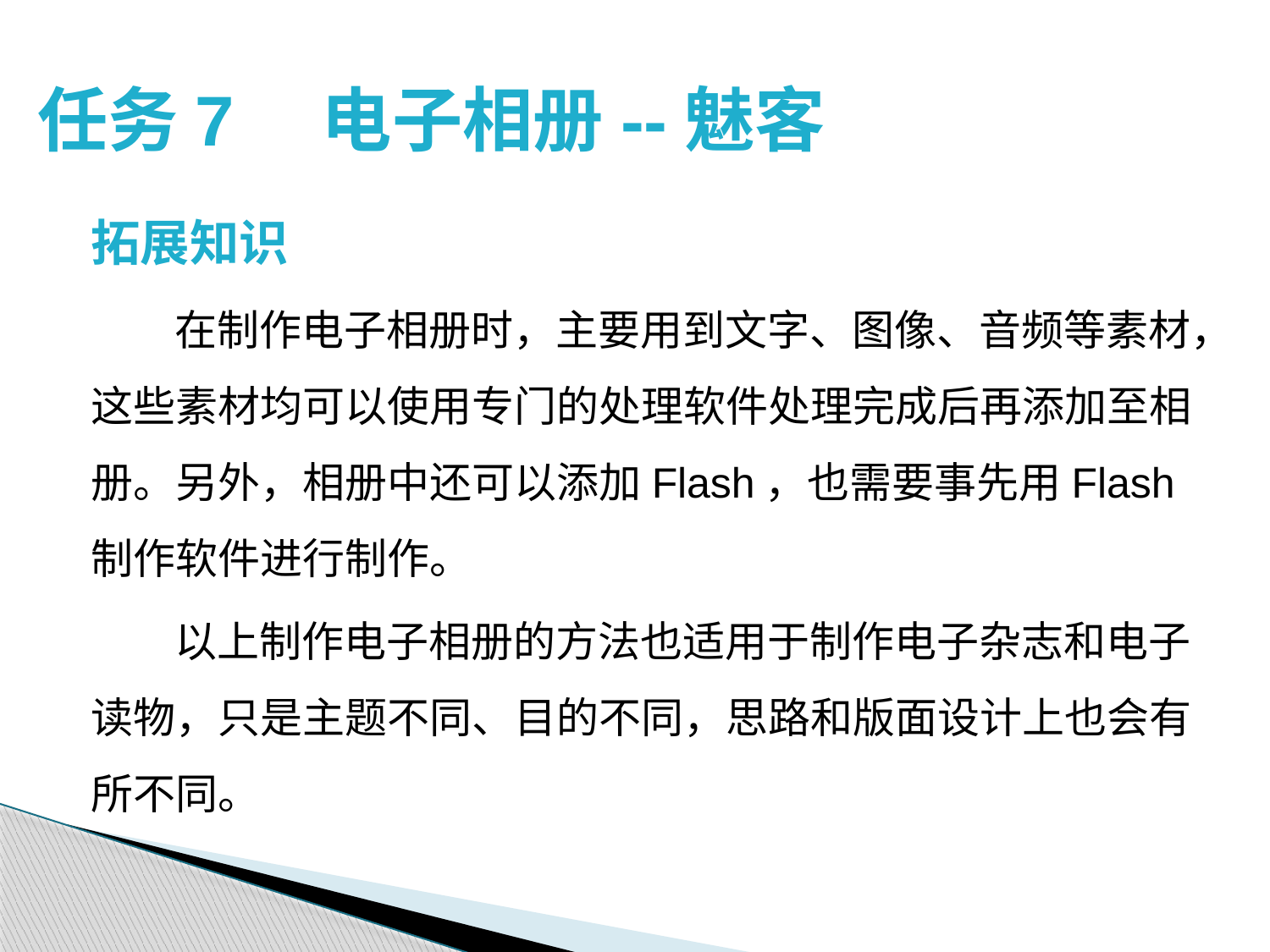

# 任务7　电子相册--魅客
拓展知识
在制作电子相册时，主要用到文字、图像、音频等素材，这些素材均可以使用专门的处理软件处理完成后再添加至相册。另外，相册中还可以添加Flash，也需要事先用Flash 制作软件进行制作。
以上制作电子相册的方法也适用于制作电子杂志和电子读物，只是主题不同、目的不同，思路和版面设计上也会有所不同。